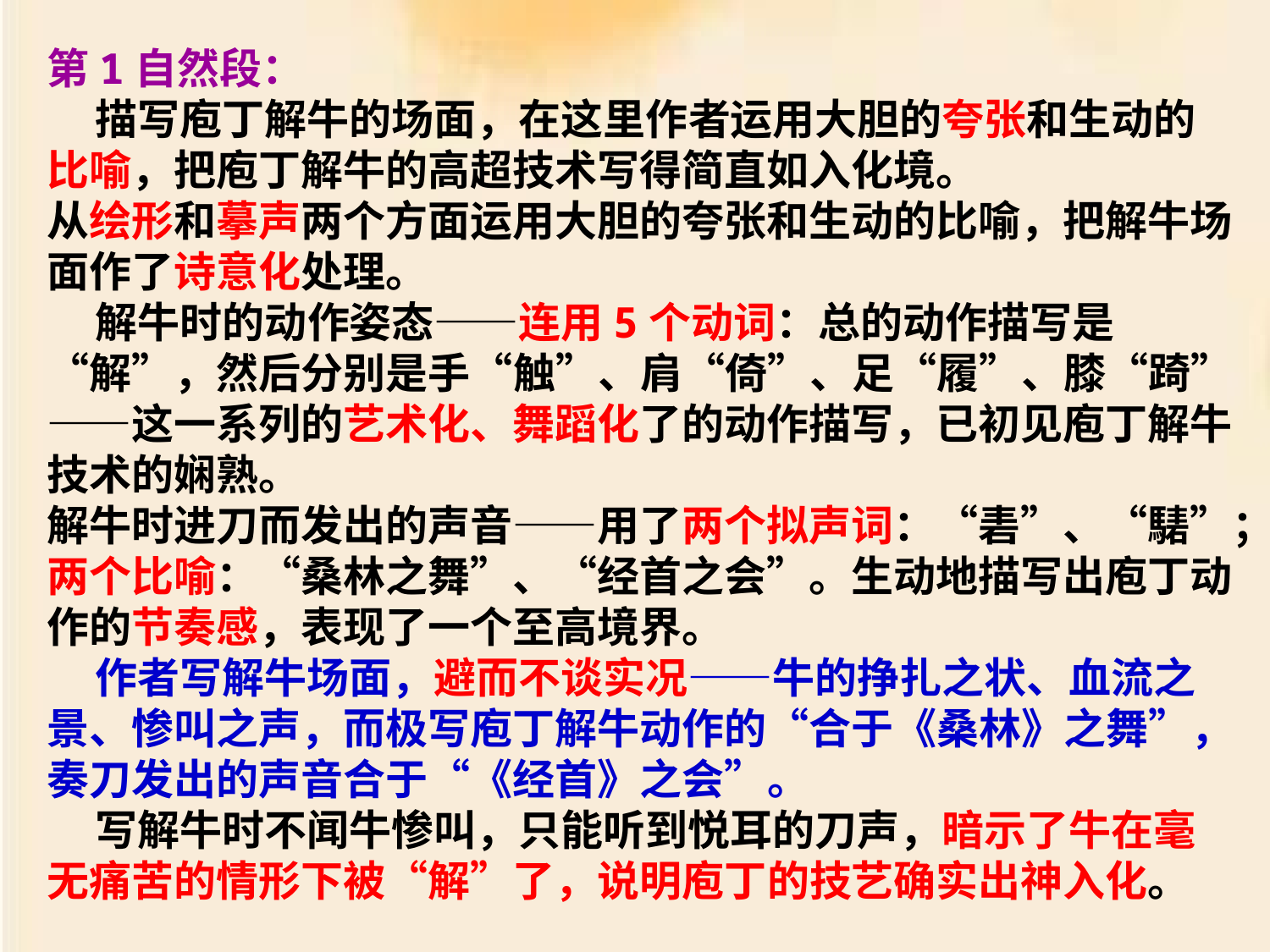

第1自然段：
    描写庖丁解牛的场面，在这里作者运用大胆的夸张和生动的比喻，把庖丁解牛的高超技术写得简直如入化境。
从绘形和摹声两个方面运用大胆的夸张和生动的比喻，把解牛场面作了诗意化处理。
    解牛时的动作姿态——连用5个动词：总的动作描写是“解”，然后分别是手“触”、肩“倚”、足“履”、膝“踦”——这一系列的艺术化、舞蹈化了的动作描写，已初见庖丁解牛技术的娴熟。
解牛时进刀而发出的声音——用了两个拟声词：“砉”、“騞”；两个比喻：“桑林之舞”、“经首之会”。生动地描写出庖丁动作的节奏感，表现了一个至高境界。
    作者写解牛场面，避而不谈实况——牛的挣扎之状、血流之景、惨叫之声，而极写庖丁解牛动作的“合于《桑林》之舞”，奏刀发出的声音合于“《经首》之会”。
    写解牛时不闻牛惨叫，只能听到悦耳的刀声，暗示了牛在毫无痛苦的情形下被“解”了，说明庖丁的技艺确实出神入化。